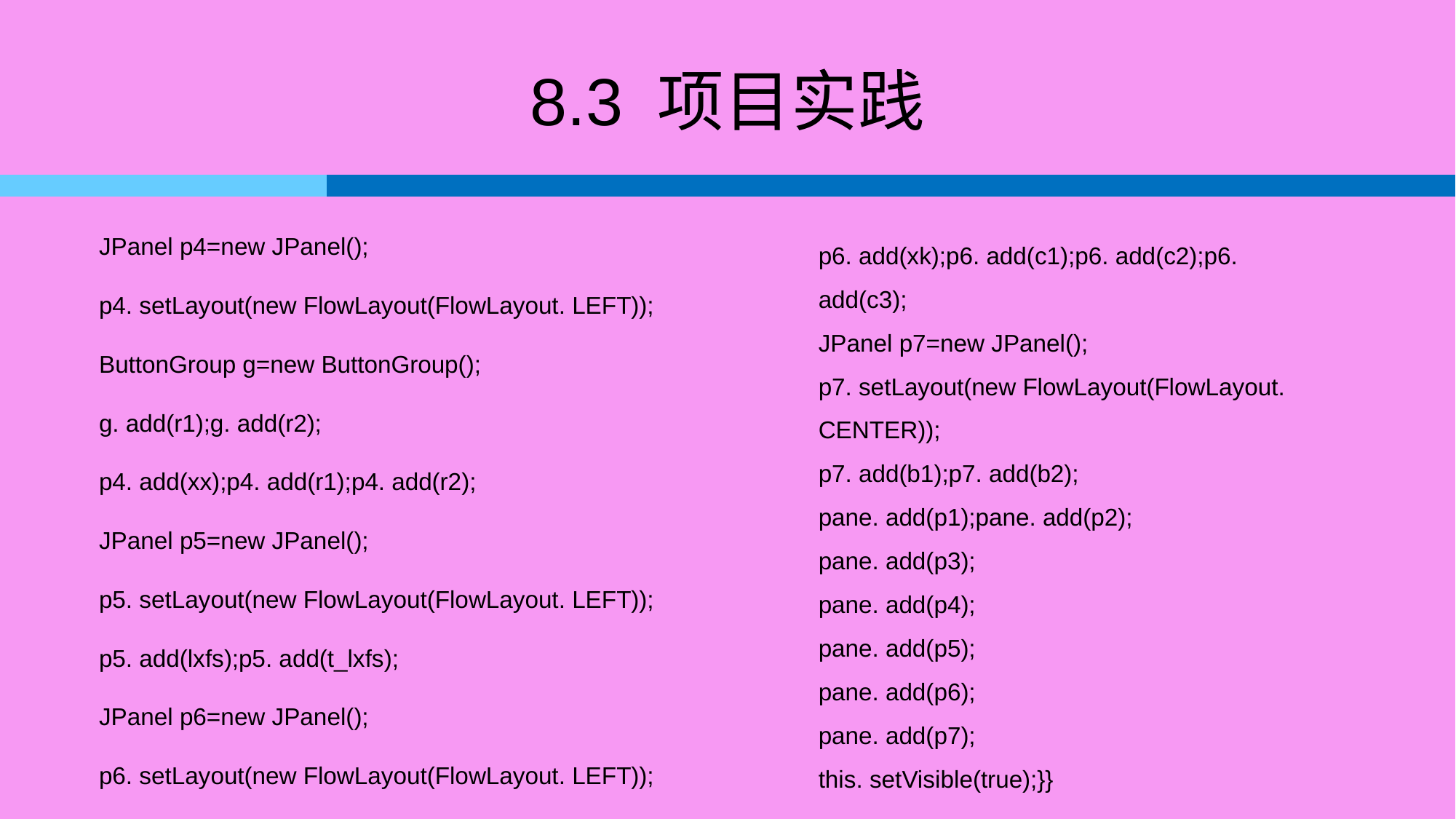

# 8.3 项目实践
JPanel p4=new JPanel();
p4. setLayout(new FlowLayout(FlowLayout. LEFT));
ButtonGroup g=new ButtonGroup();
g. add(r1);g. add(r2);
p4. add(xx);p4. add(r1);p4. add(r2);
JPanel p5=new JPanel();
p5. setLayout(new FlowLayout(FlowLayout. LEFT));
p5. add(lxfs);p5. add(t_lxfs);
JPanel p6=new JPanel();
p6. setLayout(new FlowLayout(FlowLayout. LEFT));
p6. add(xk);p6. add(c1);p6. add(c2);p6. add(c3);
JPanel p7=new JPanel();
p7. setLayout(new FlowLayout(FlowLayout. CENTER));
p7. add(b1);p7. add(b2);
pane. add(p1);pane. add(p2);
pane. add(p3);
pane. add(p4);
pane. add(p5);
pane. add(p6);
pane. add(p7);
this. setVisible(true);}}